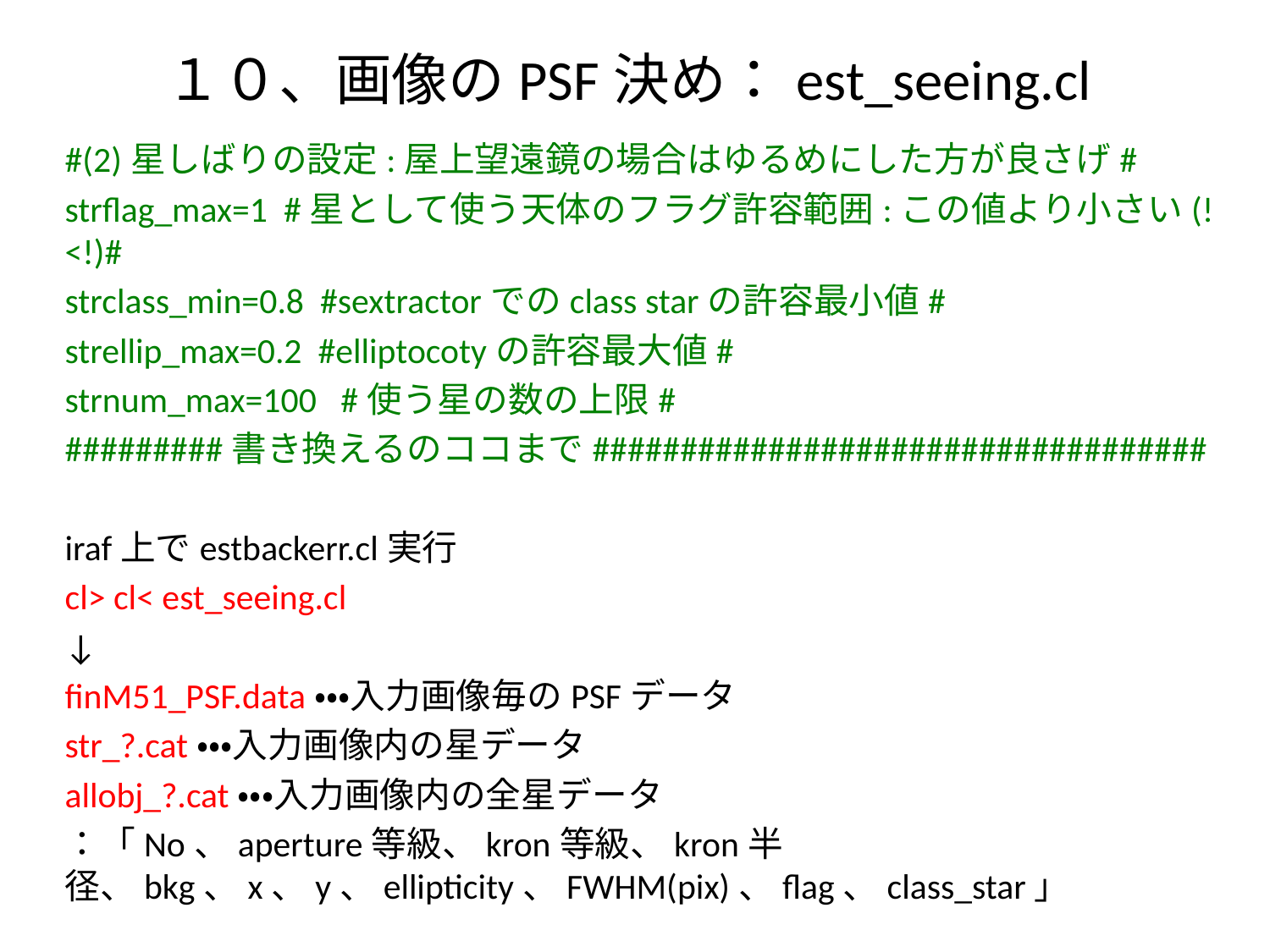

# １０、画像のPSF決め：est_seeing.cl
#(2)星しばりの設定:屋上望遠鏡の場合はゆるめにした方が良さげ#
strflag_max=1  #星として使う天体のフラグ許容範囲:この値より小さい(!<!)#
strclass_min=0.8  #sextractorでのclass starの許容最小値#
strellip_max=0.2  #elliptocotyの許容最大値#
strnum_max=100   #使う星の数の上限#
#########書き換えるのココまで###################################

iraf上でestbackerr.cl実行
cl> cl< est_seeing.cl
↓
finM51_PSF.data・・・入力画像毎のPSFデータ
str_?.cat・・・入力画像内の星データ
allobj_?.cat・・・入力画像内の全星データ
：「No、aperture等級、kron等級、kron半径、bkg、x、y、ellipticity、FWHM(pix)、flag、class_star」